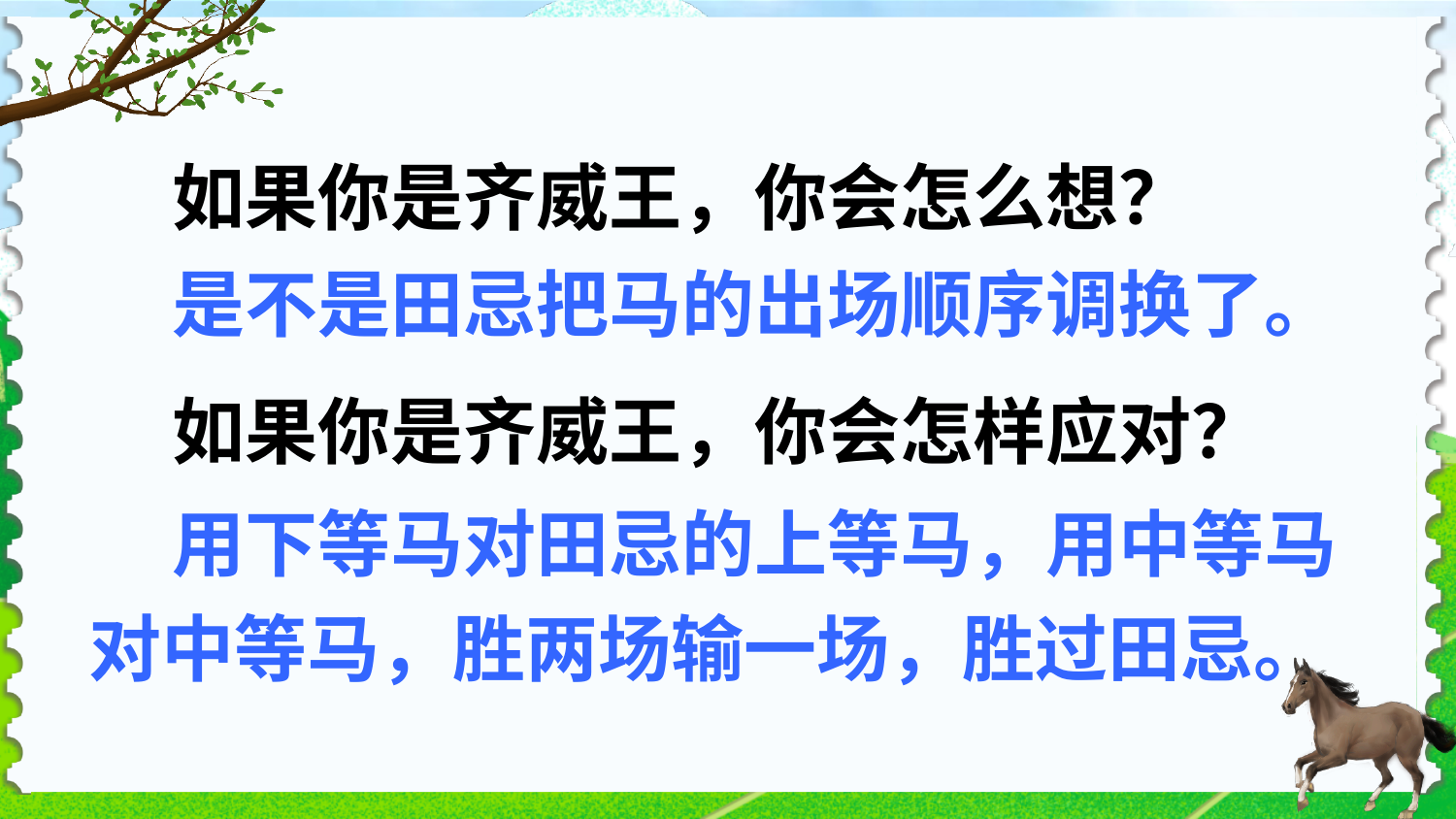

如果你是齐威王，你会怎么想？
    是不是田忌把马的出场顺序调换了。
    如果你是齐威王，你会怎样应对？
    用下等马对田忌的上等马，用中等马对中等马，胜两场输一场，胜过田忌。